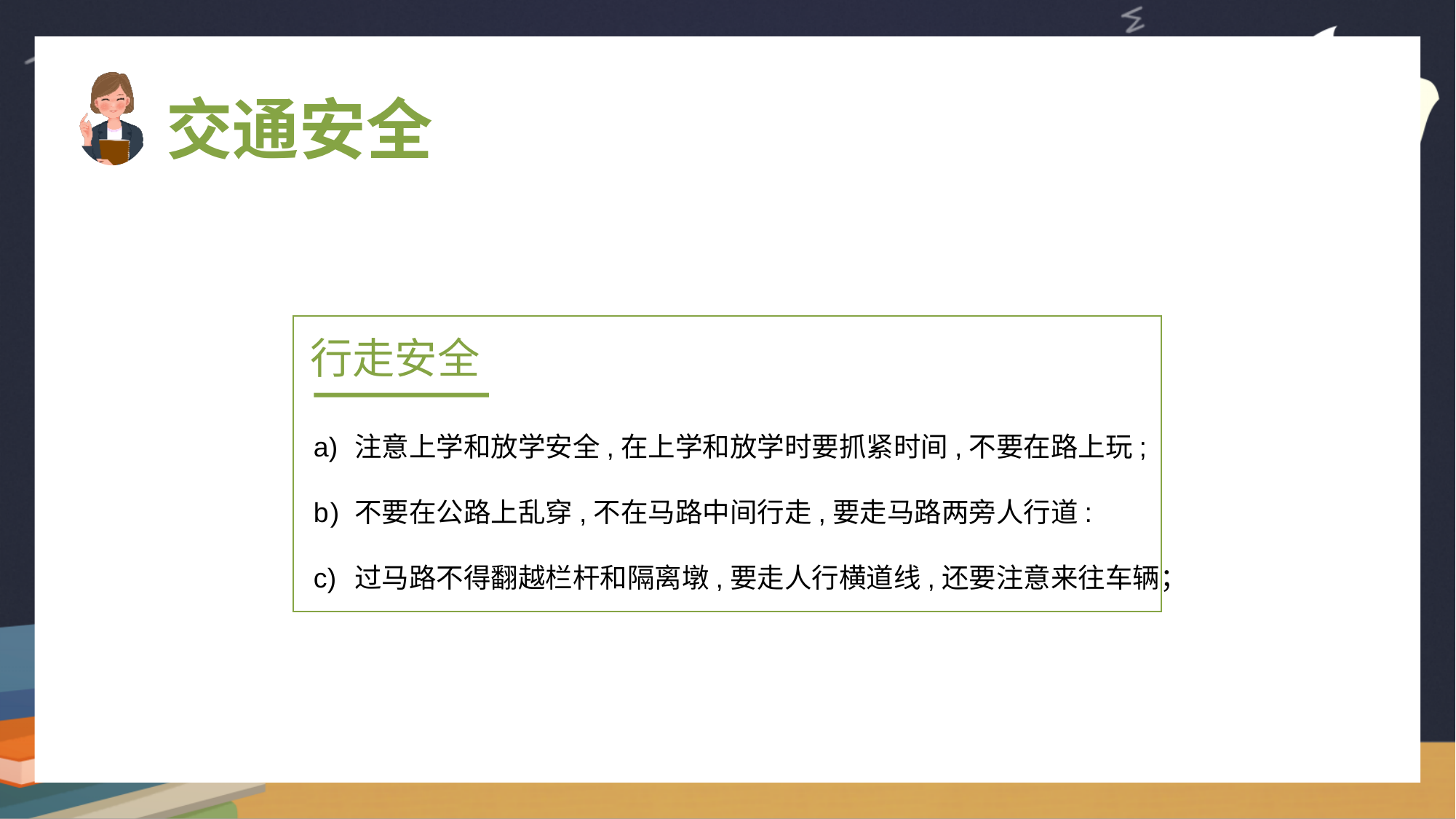

行走安全
注意上学和放学安全,在上学和放学时要抓紧时间,不要在路上玩;
不要在公路上乱穿,不在马路中间行走,要走马路两旁人行道:
过马路不得翻越栏杆和隔离墩,要走人行横道线,还要注意来往车辆；